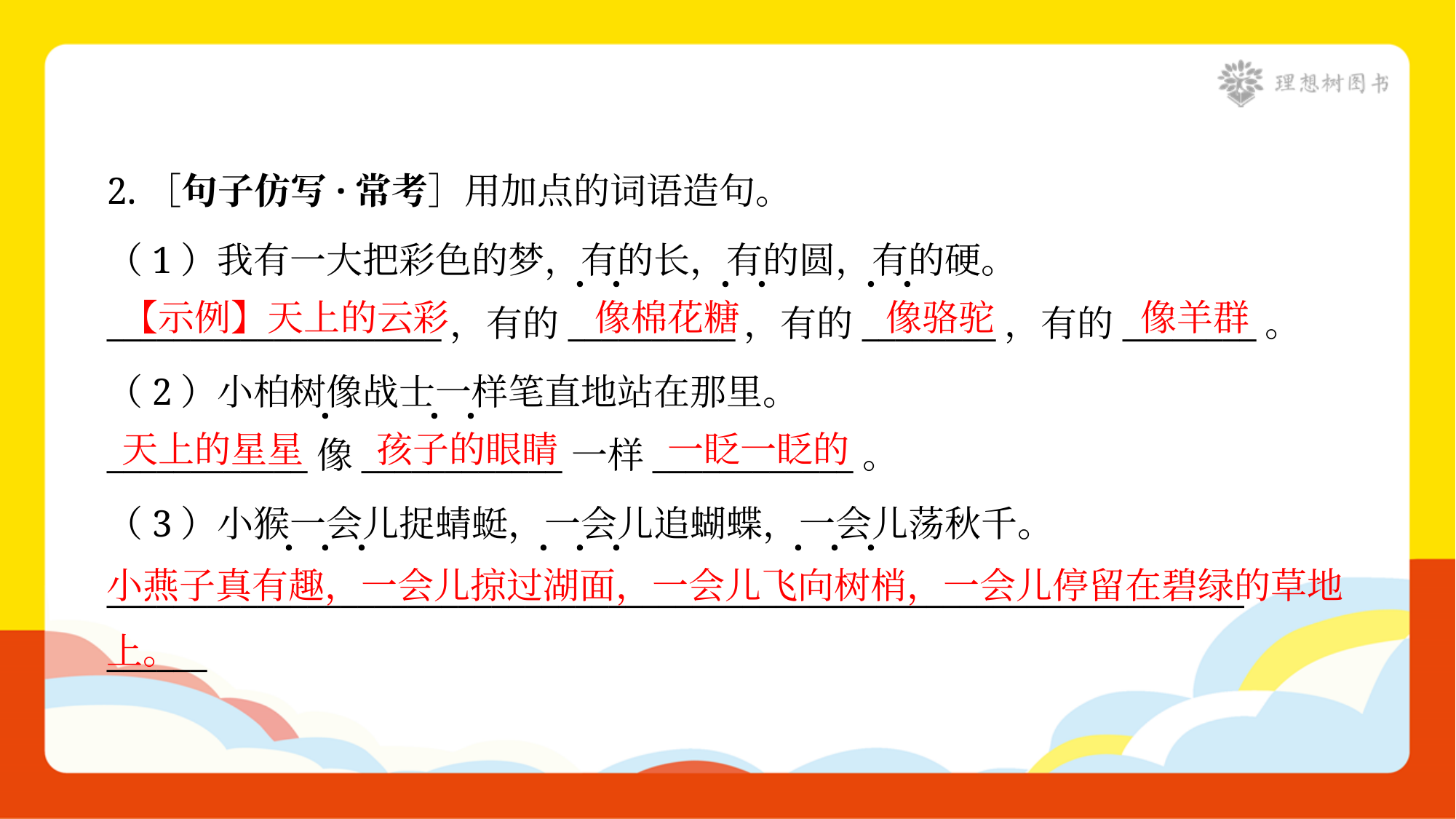

2.［句子仿写·常考］用加点的词语造句。
（1）我有一大把彩色的梦，有的长，有的圆，有的硬。
____________________，有的__________，有的________，有的________。
【示例】天上的云彩
像棉花糖
像骆驼
像羊群

（2）小柏树像战士一样笔直地站在那里。
____________像____________一样____________。
天上的星星
孩子的眼睛
一眨一眨的

（3）小猴一会儿捉蜻蜓，一会儿追蝴蝶，一会儿荡秋千。
____________________________________________________________________
______
小燕子真有趣，一会儿掠过湖面，一会儿飞向树梢，一会儿停留在碧绿的草地上。